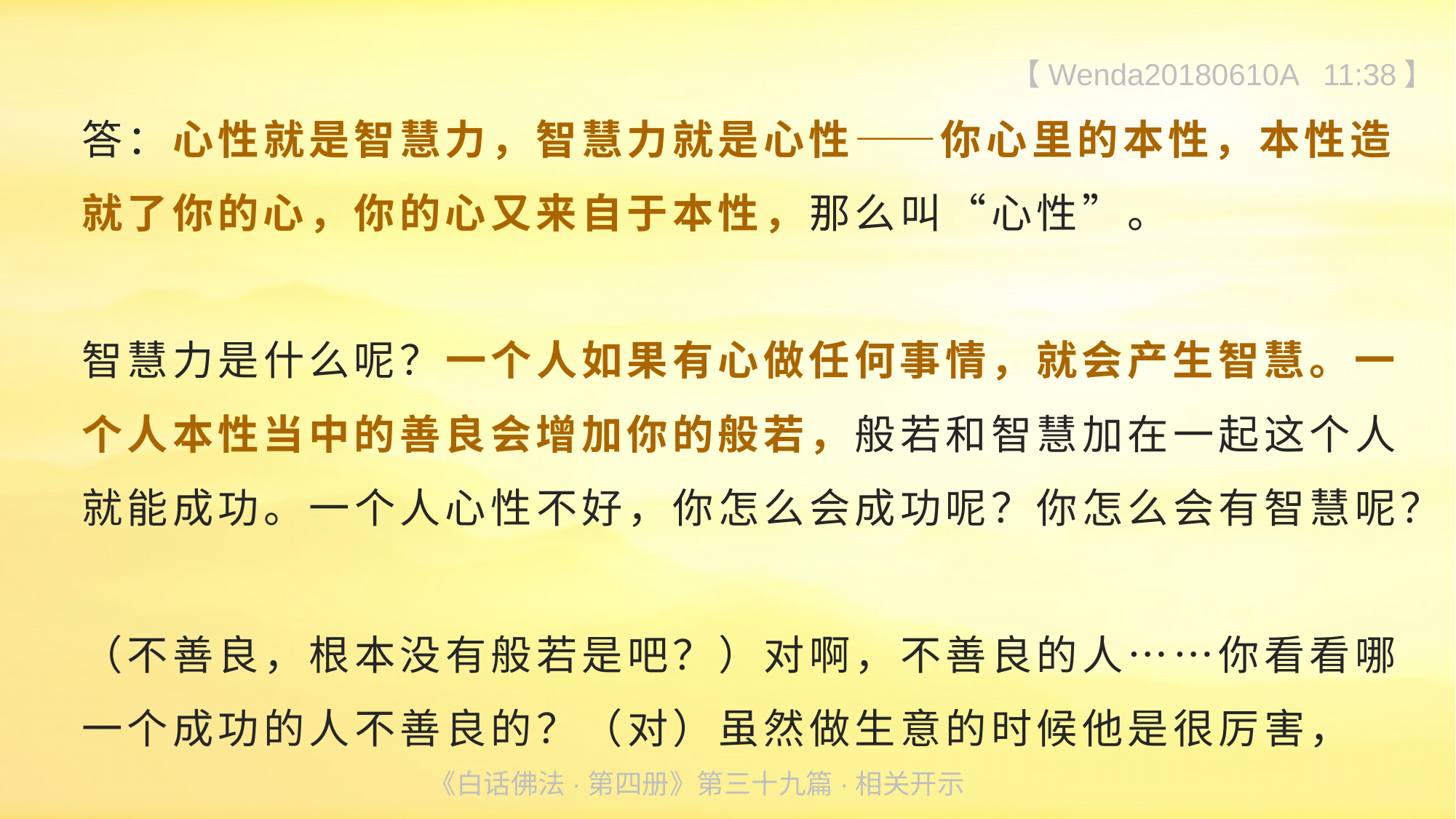

【Wenda20180610A   11:38】
答：心性就是智慧力，智慧力就是心性——你心里的本性，本性造就了你的心，你的心又来自于本性，那么叫“心性”。

智慧力是什么呢？一个人如果有心做任何事情，就会产生智慧。一个人本性当中的善良会增加你的般若，般若和智慧加在一起这个人就能成功。一个人心性不好，你怎么会成功呢？你怎么会有智慧呢？

（不善良，根本没有般若是吧？）对啊，不善良的人……你看看哪一个成功的人不善良的？（对）虽然做生意的时候他是很厉害，
《白话佛法·第四册》第三十九篇·相关开示